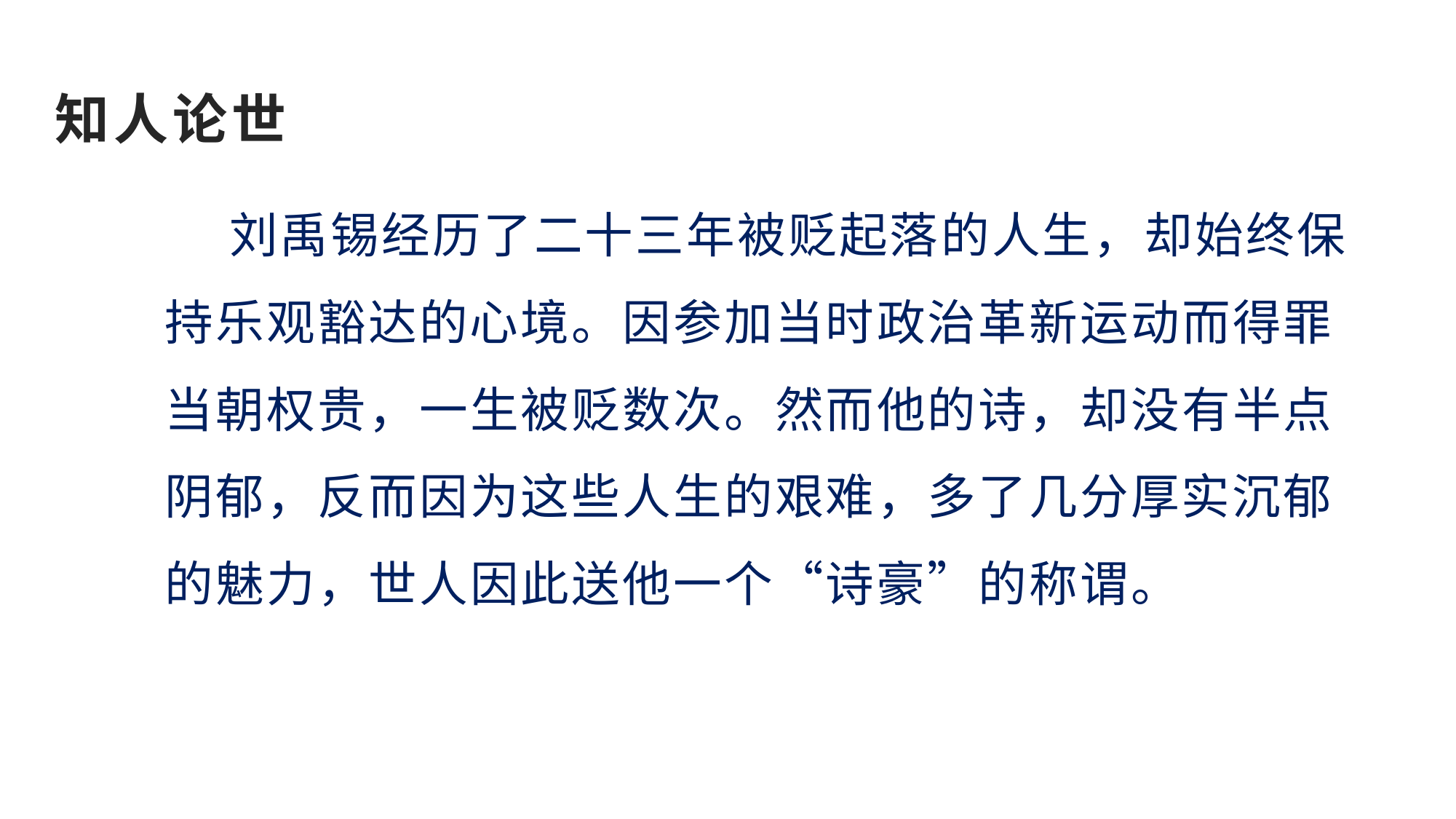

知人论世
    刘禹锡经历了二十三年被贬起落的人生，却始终保持乐观豁达的心境。因参加当时政治革新运动而得罪当朝权贵，一生被贬数次。然而他的诗，却没有半点阴郁，反而因为这些人生的艰难，多了几分厚实沉郁的魅力，世人因此送他一个“诗豪”的称谓。